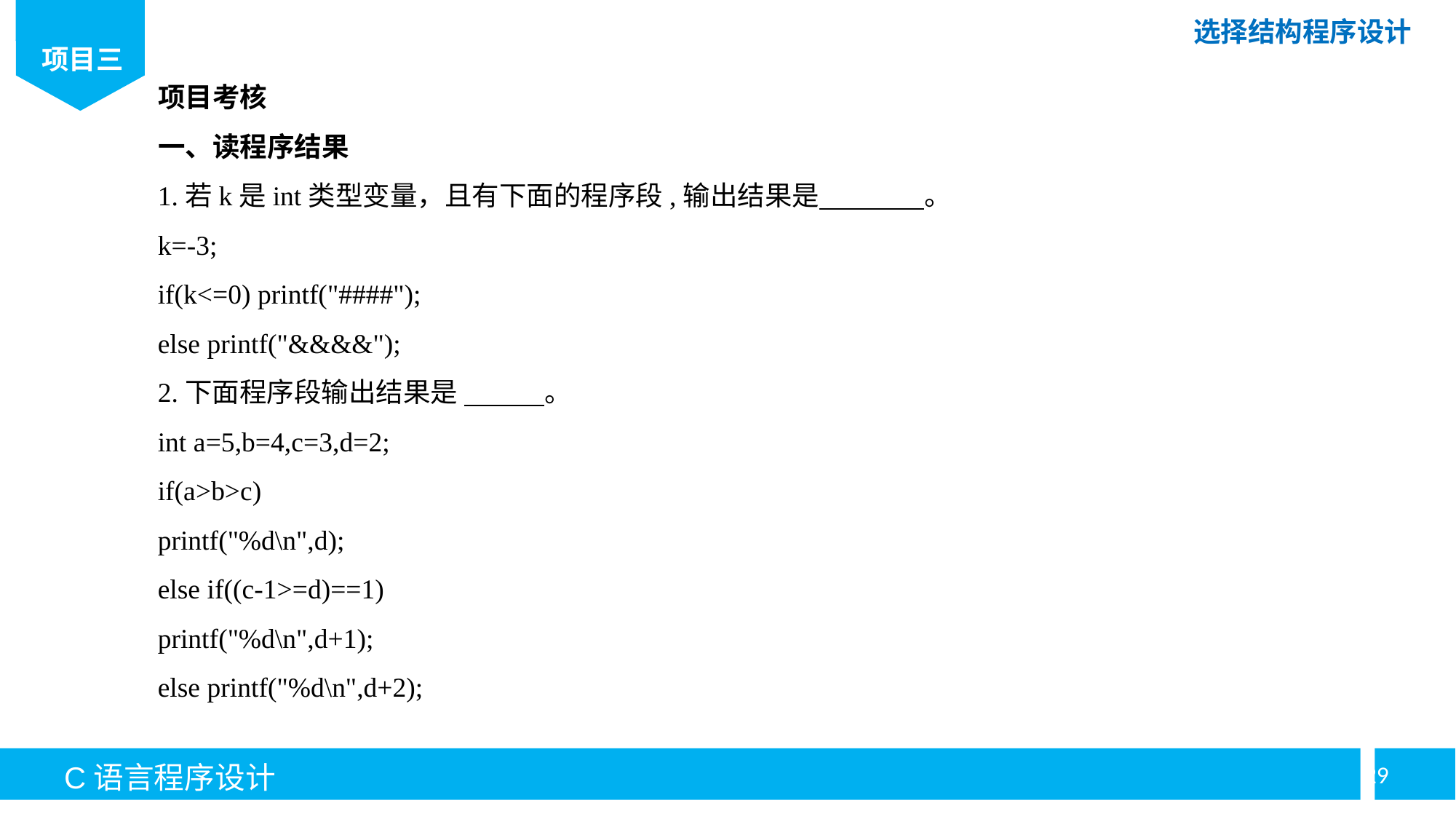

项目考核
一、读程序结果
1.若k是int类型变量，且有下面的程序段,输出结果是                 。
k=-3;
if(k<=0) printf("####");
else printf("&&&&");
2.下面程序段输出结果是              。
int a=5,b=4,c=3,d=2;
if(a>b>c)
printf("%d\n",d);
else if((c-1>=d)==1)
printf("%d\n",d+1);
else printf("%d\n",d+2);